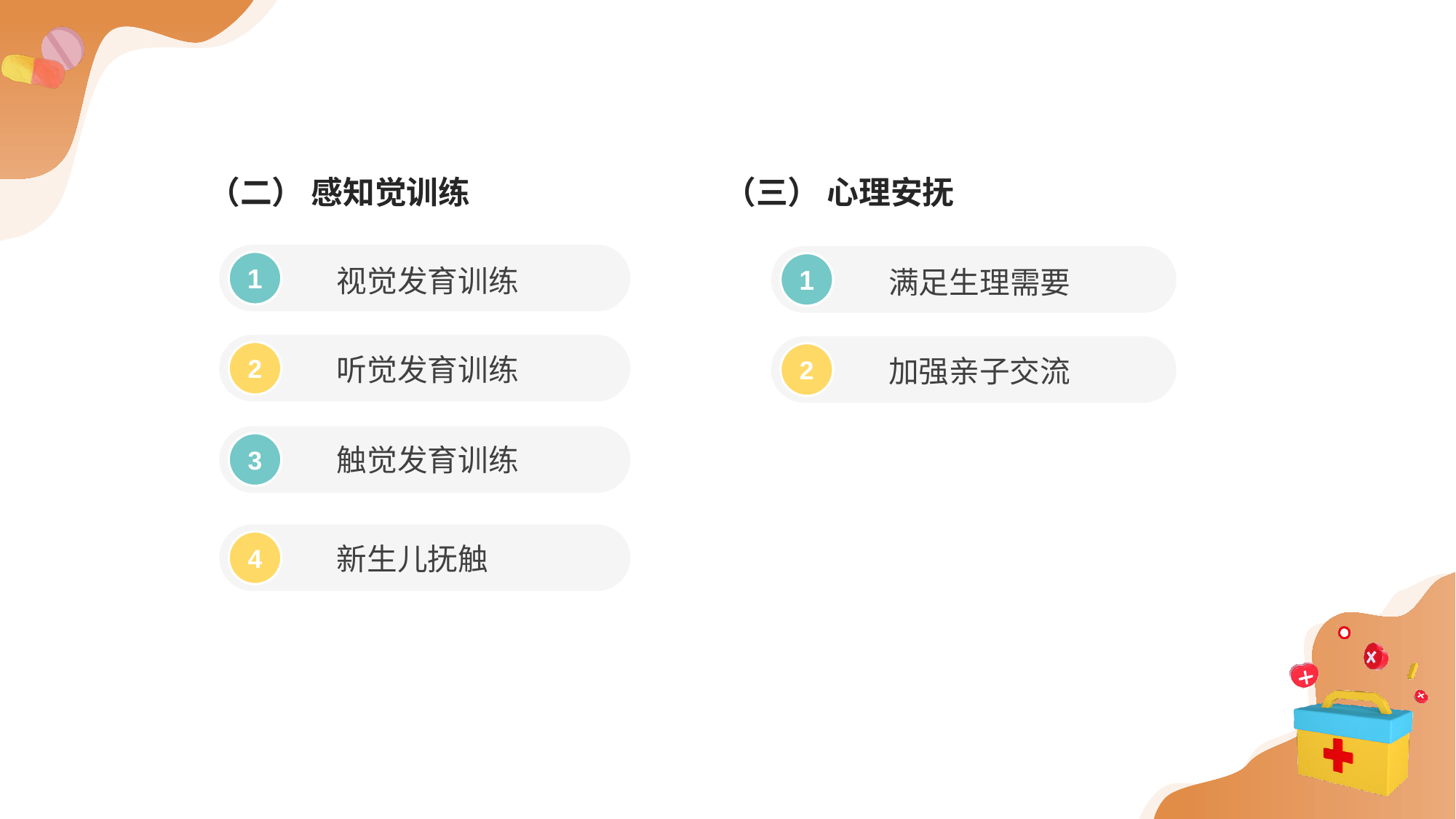

（二） 感知觉训练                                   （三） 心理安抚
视觉发育训练
满足生理需要

1
1
听觉发育训练
加强亲子交流

2
2
触觉发育训练

3
新生儿抚触

4